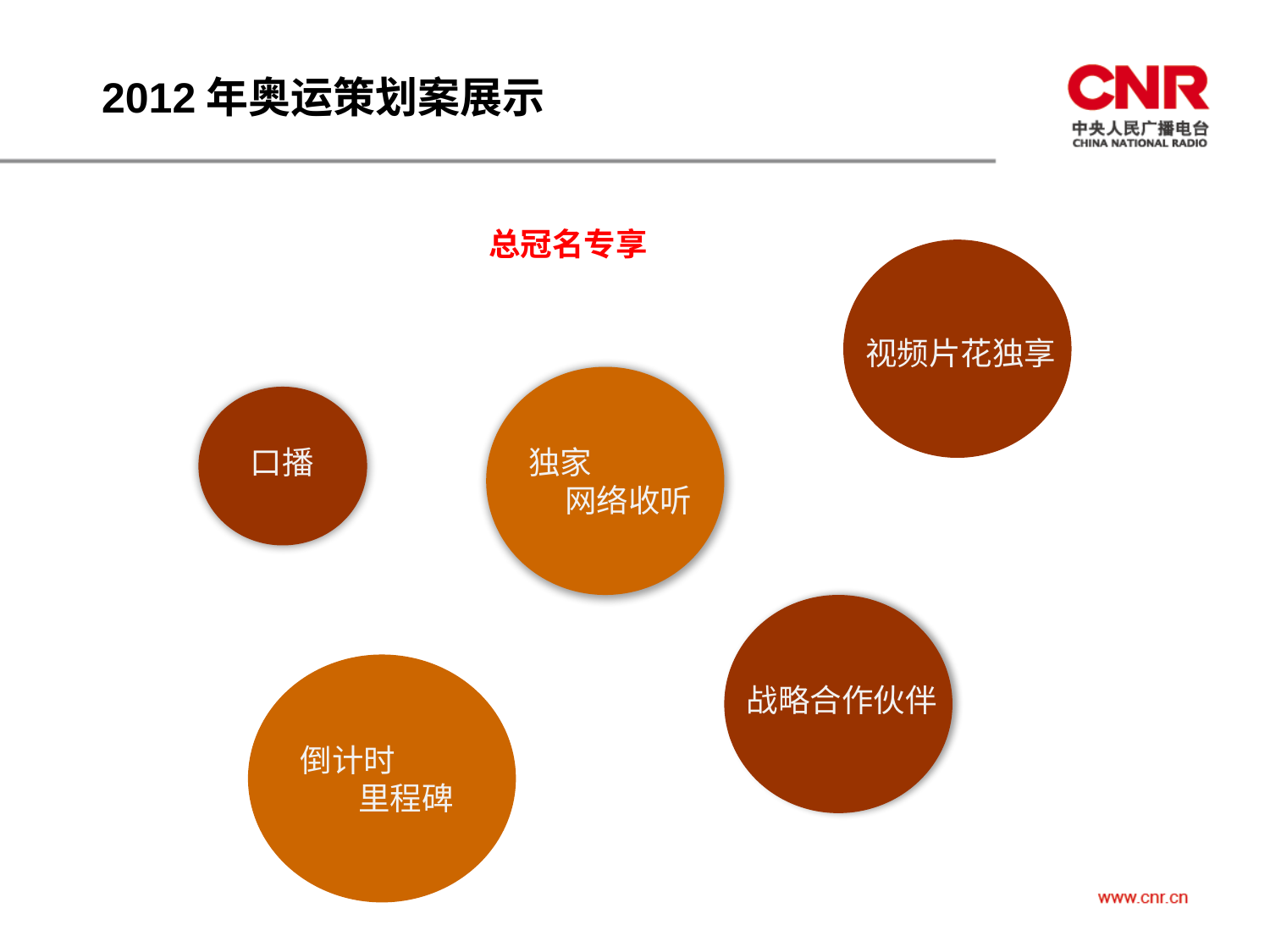

2012年奥运策划案展示
总冠名专享

视频片花独享

口播
独家
    网络收听

战略合作伙伴
倒计时
       里程碑